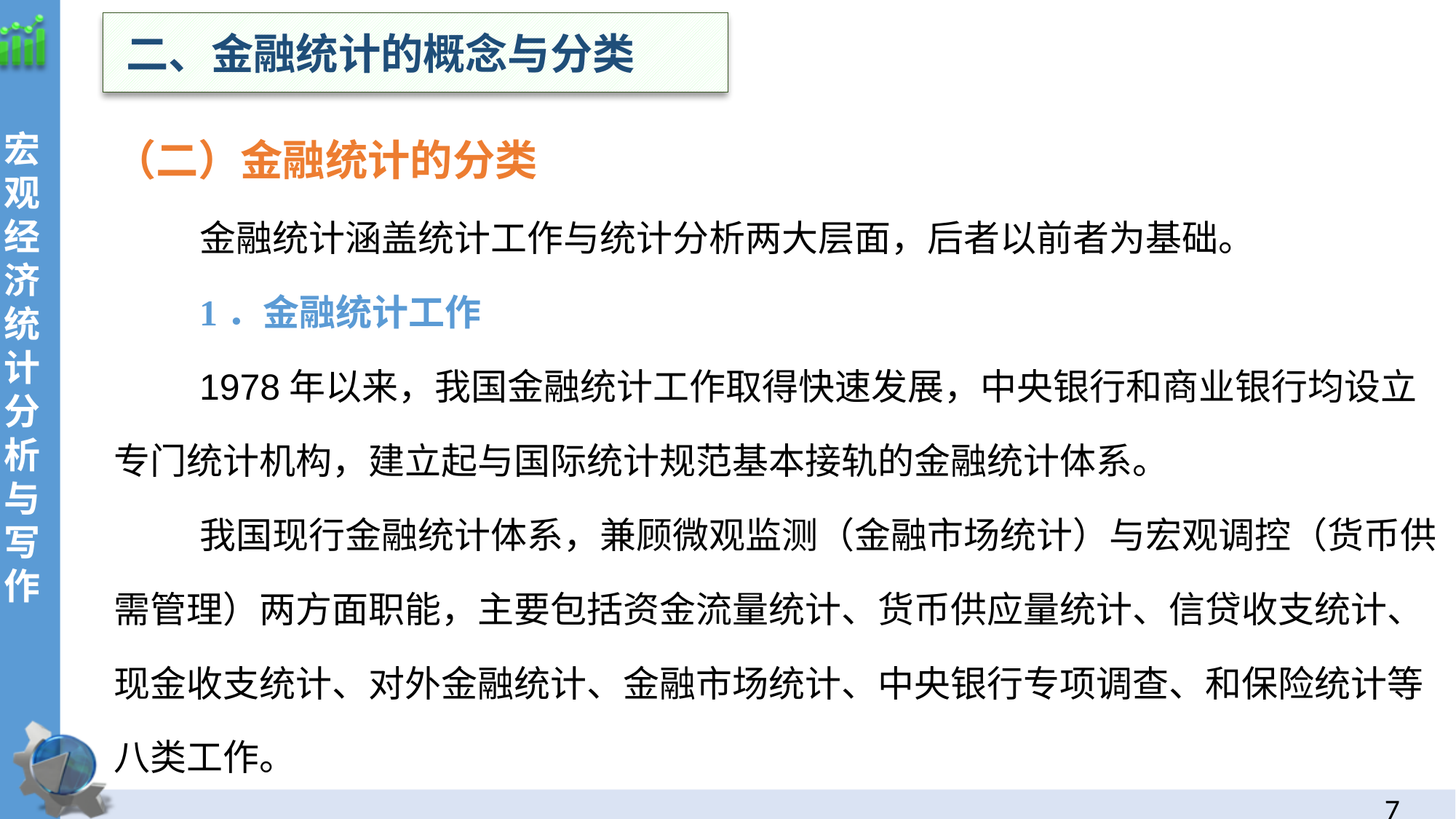

二、金融统计的概念与分类
（二）金融统计的分类
金融统计涵盖统计工作与统计分析两大层面，后者以前者为基础。
1．金融统计工作
1978年以来，我国金融统计工作取得快速发展，中央银行和商业银行均设立专门统计机构，建立起与国际统计规范基本接轨的金融统计体系。
我国现行金融统计体系，兼顾微观监测（金融市场统计）与宏观调控（货币供需管理）两方面职能，主要包括资金流量统计、货币供应量统计、信贷收支统计、现金收支统计、对外金融统计、金融市场统计、中央银行专项调查、和保险统计等八类工作。
7